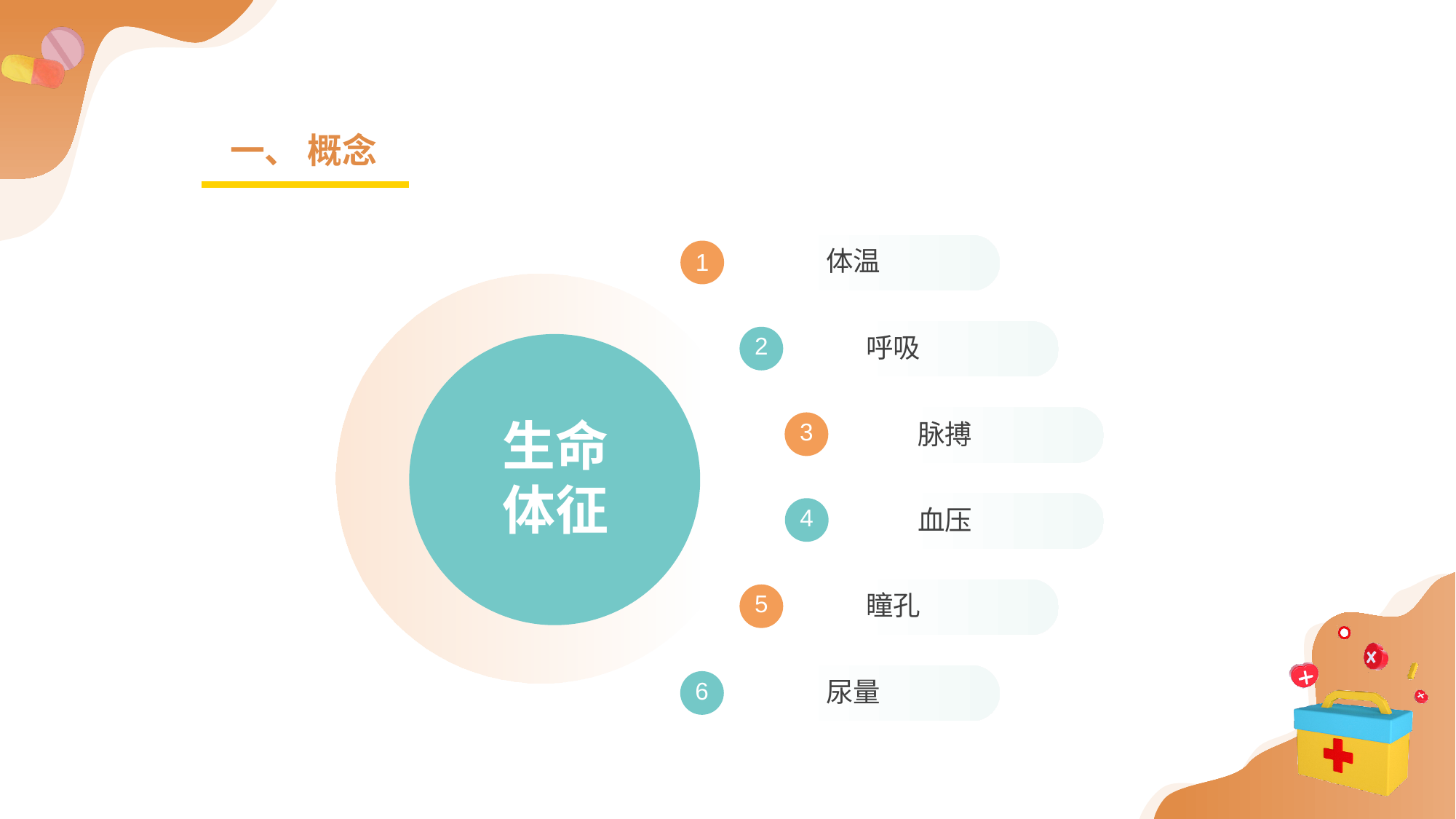

一、 概念

体温

1

呼吸

2

生命体征
脉搏

3

血压

4

瞳孔

5

尿量

6